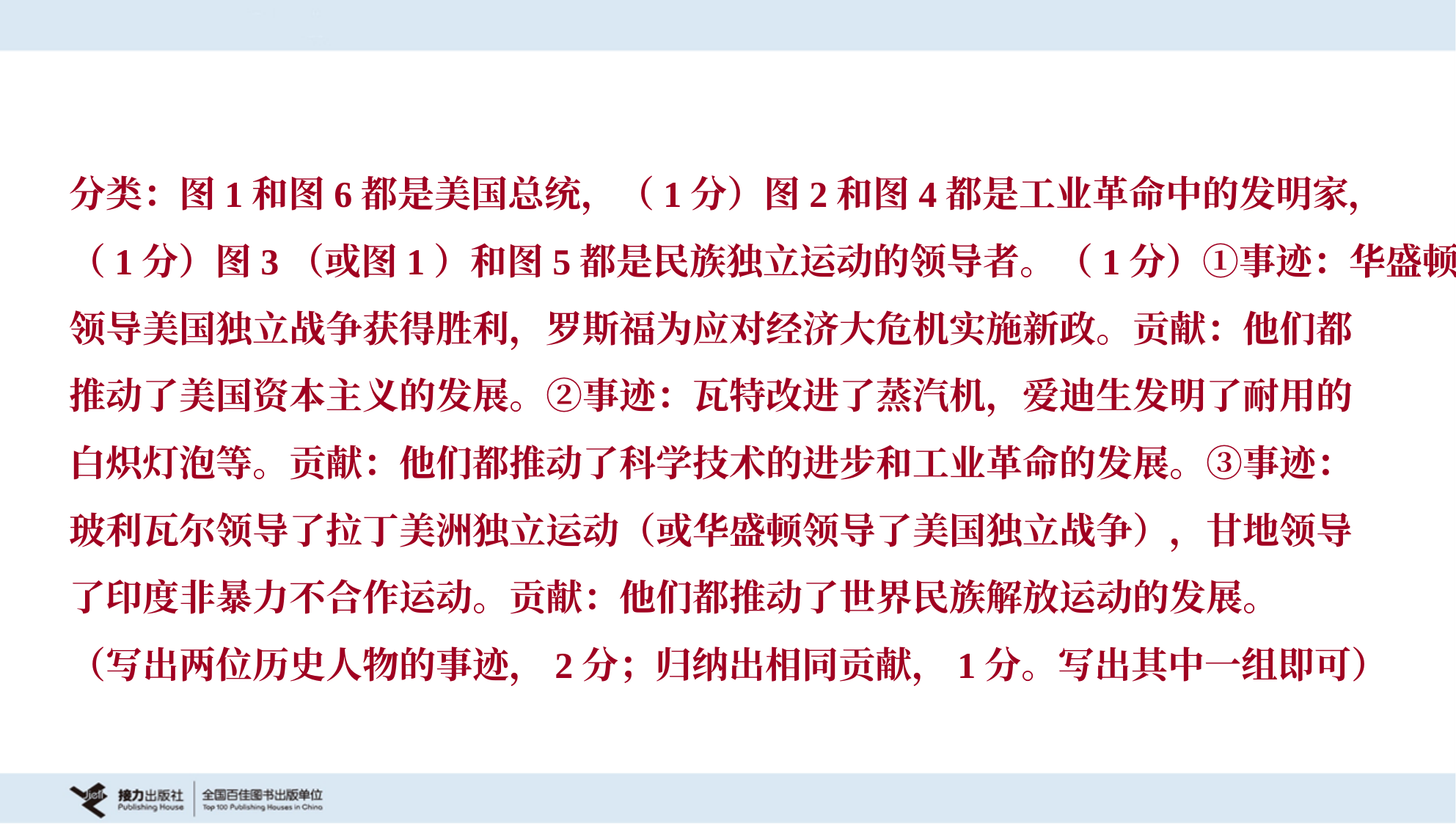

分类：图1和图6都是美国总统，（1分）图2和图4都是工业革命中的发明家，
（1分）图3（或图1）和图5都是民族独立运动的领导者。（1分）①事迹：华盛顿
领导美国独立战争获得胜利，罗斯福为应对经济大危机实施新政。贡献：他们都
推动了美国资本主义的发展。②事迹：瓦特改进了蒸汽机，爱迪生发明了耐用的
白炽灯泡等。贡献：他们都推动了科学技术的进步和工业革命的发展。③事迹：
玻利瓦尔领导了拉丁美洲独立运动（或华盛顿领导了美国独立战争），甘地领导
了印度非暴力不合作运动。贡献：他们都推动了世界民族解放运动的发展。
（写出两位历史人物的事迹，2分；归纳出相同贡献，1分。写出其中一组即可）